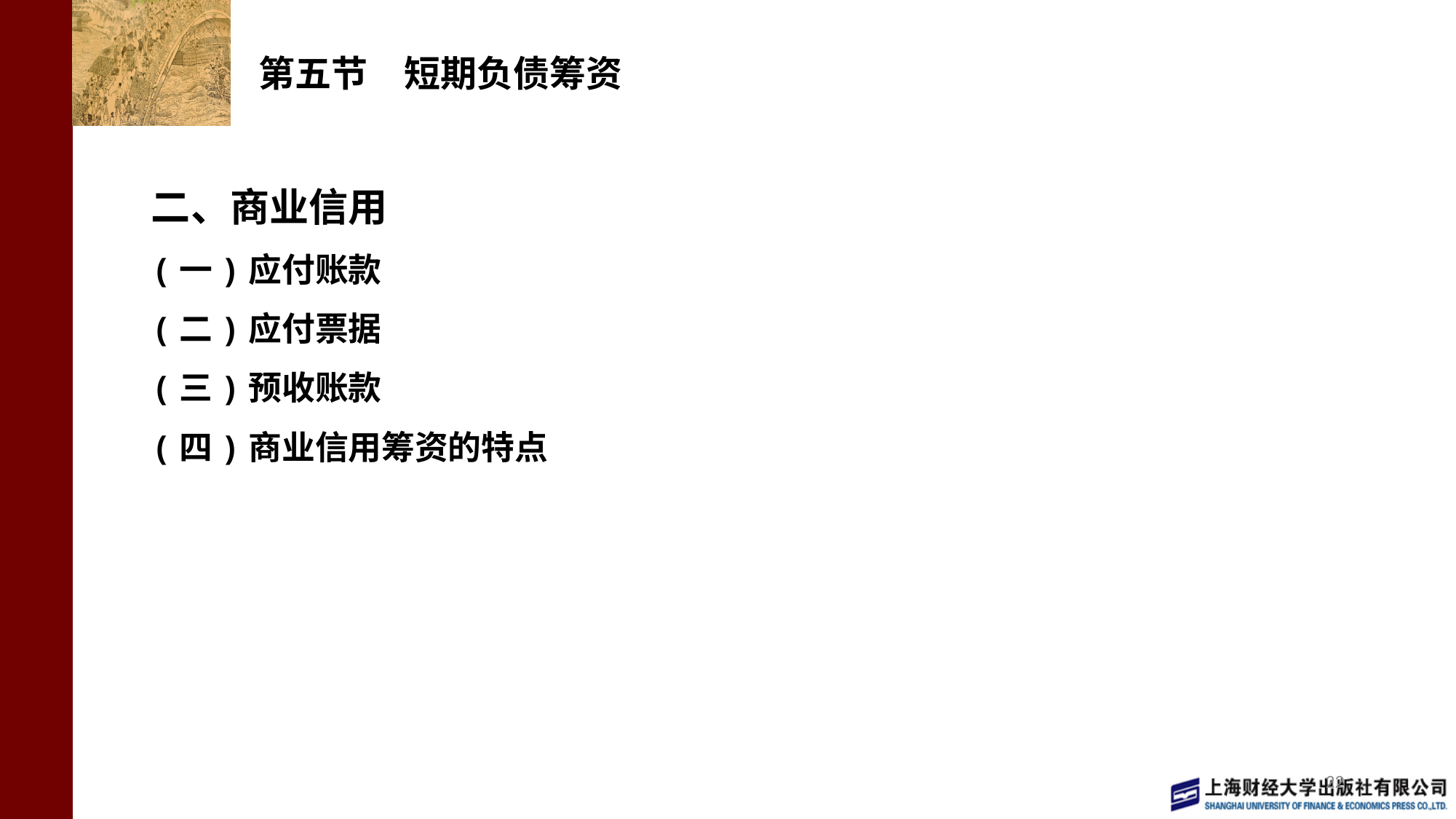

# 第五节　短期负债筹资
二、商业信用
(一)应付账款
(二)应付票据
(三)预收账款
(四)商业信用筹资的特点

22